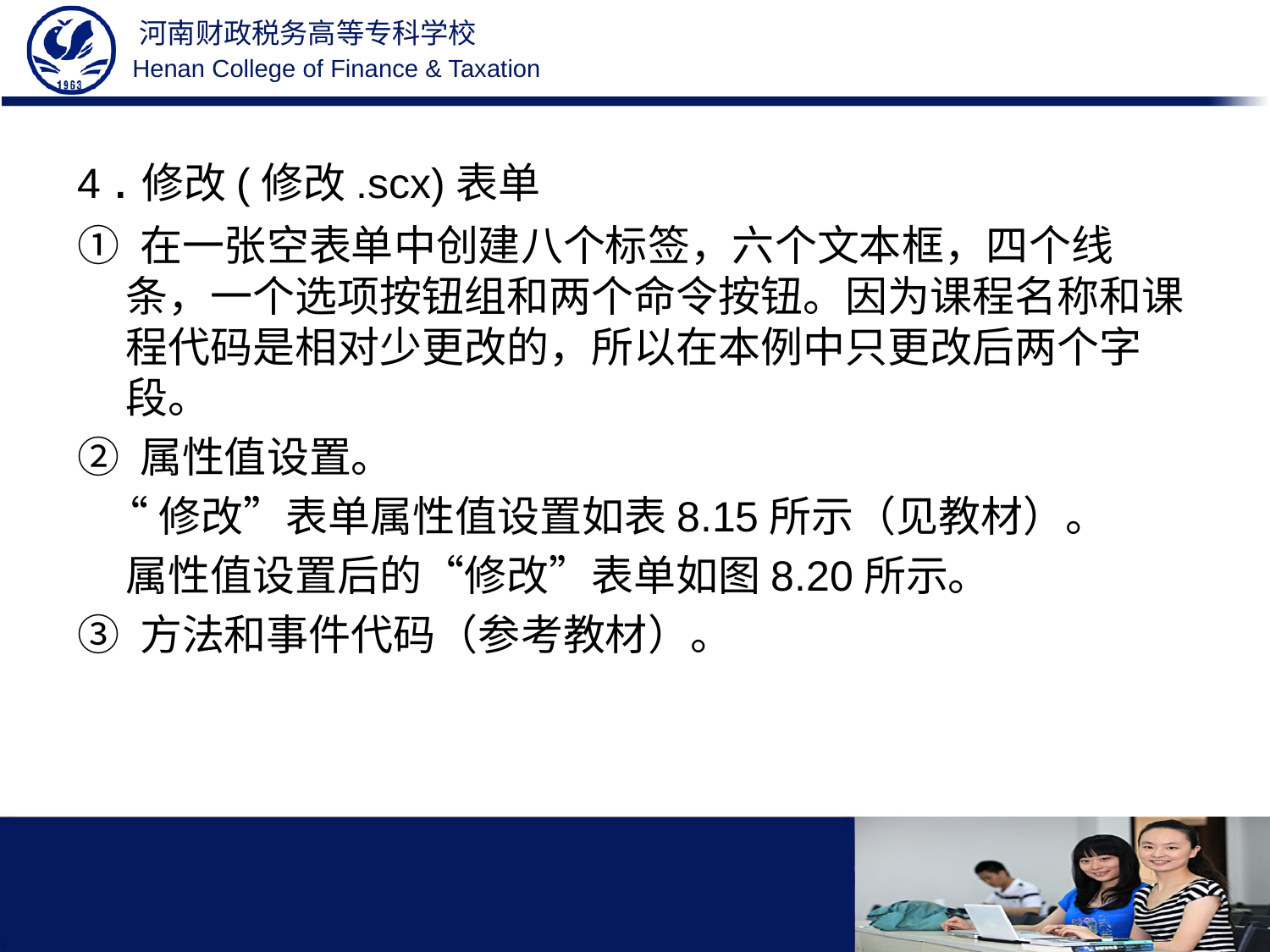

4 .修改(修改.scx)表单
① 在一张空表单中创建八个标签，六个文本框，四个线条，一个选项按钮组和两个命令按钮。因为课程名称和课程代码是相对少更改的，所以在本例中只更改后两个字段。
② 属性值设置。
   “修改”表单属性值设置如表8.15所示（见教材）。
    属性值设置后的“修改”表单如图8.20所示。
③ 方法和事件代码（参考教材）。